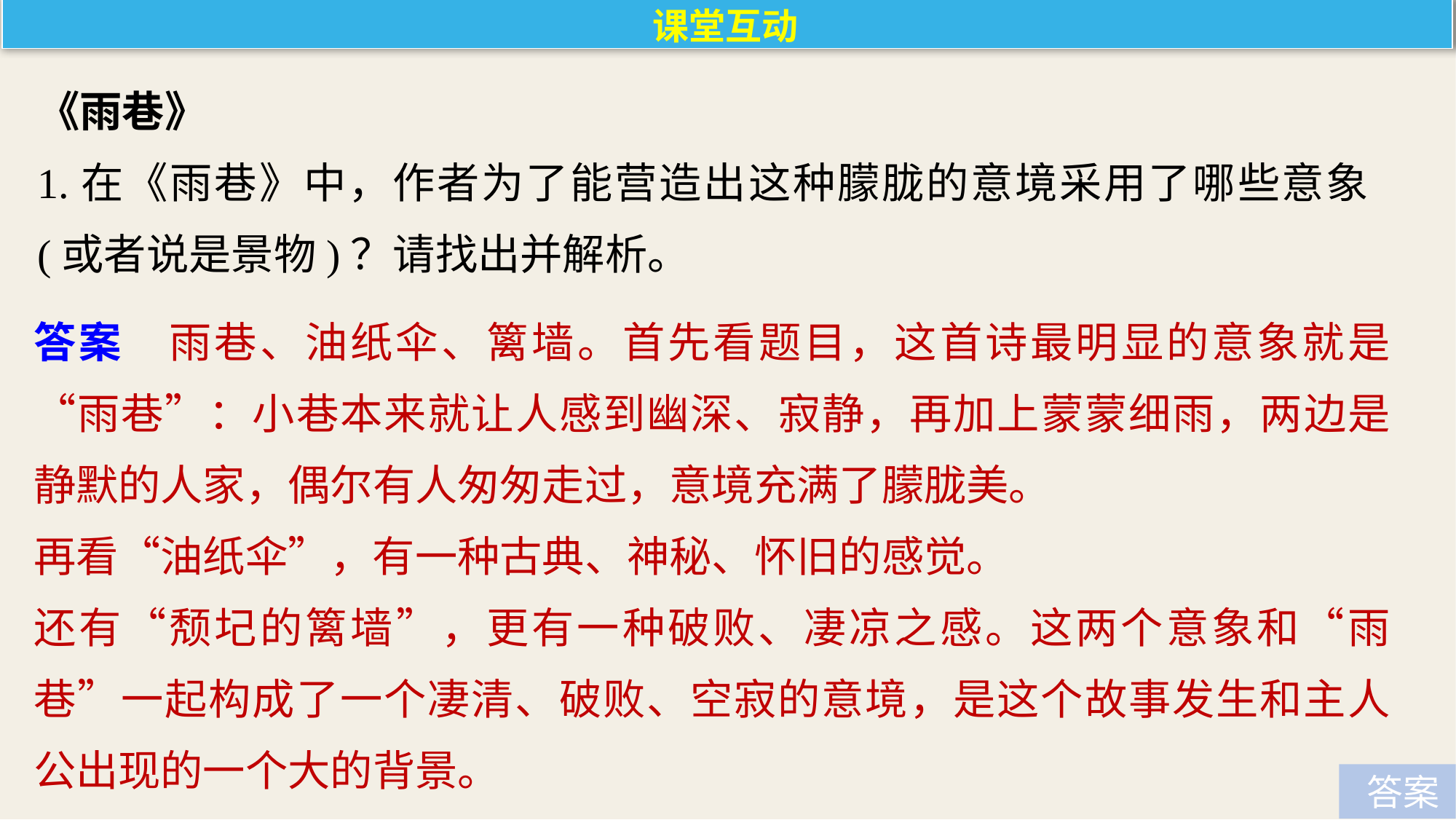

课堂互动
《雨巷》
1.在《雨巷》中，作者为了能营造出这种朦胧的意境采用了哪些意象(或者说是景物)？请找出并解析。
答案　雨巷、油纸伞、篱墙。首先看题目，这首诗最明显的意象就是“雨巷”：小巷本来就让人感到幽深、寂静，再加上蒙蒙细雨，两边是静默的人家，偶尔有人匆匆走过，意境充满了朦胧美。
再看“油纸伞”，有一种古典、神秘、怀旧的感觉。
还有“颓圮的篱墙”，更有一种破败、凄凉之感。这两个意象和“雨巷”一起构成了一个凄清、破败、空寂的意境，是这个故事发生和主人公出现的一个大的背景。
 答案